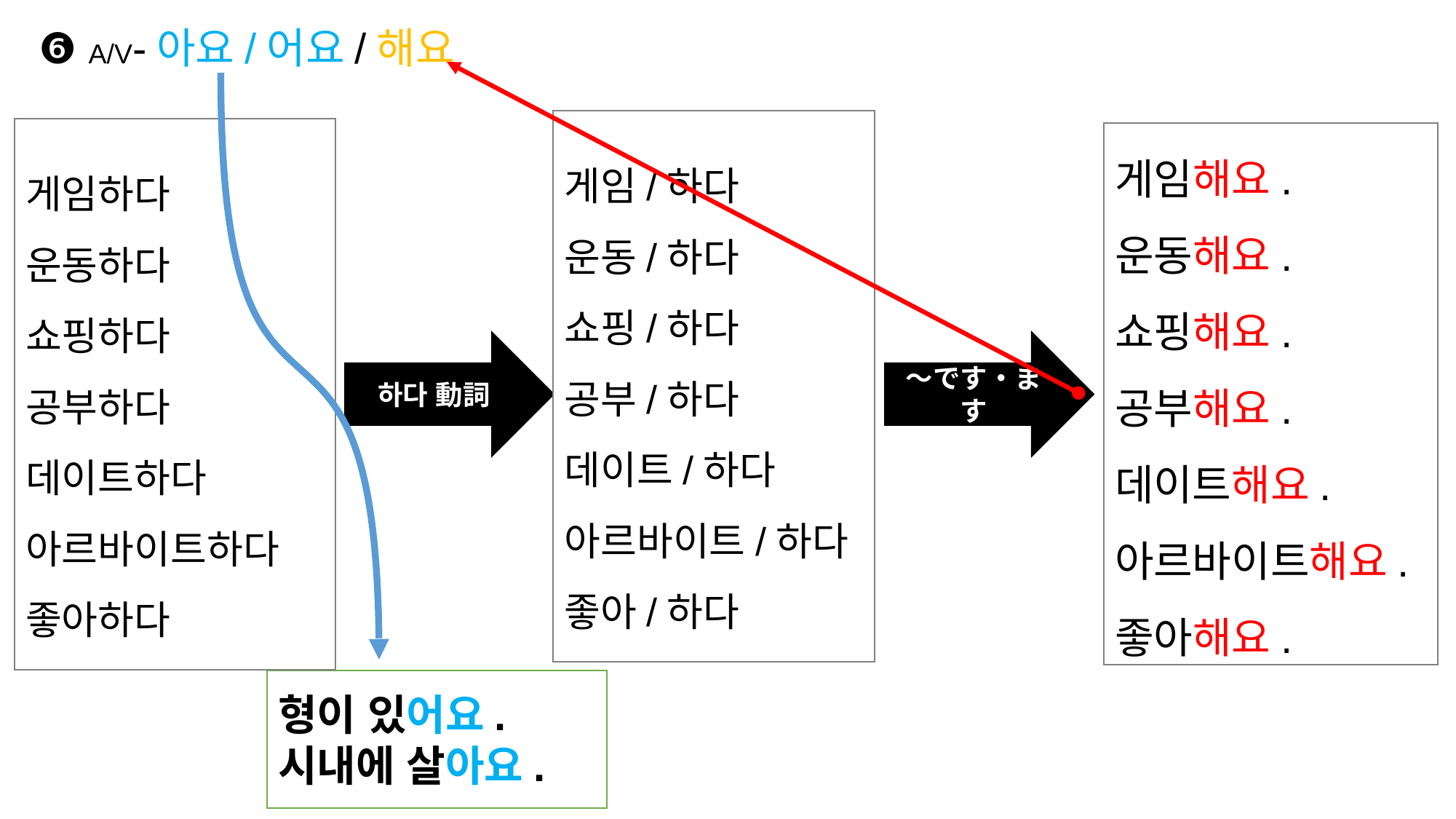

# ❻ A/V-아요/어요/해요

게임/하다
운동/하다
쇼핑/하다
공부/하다
데이트/하다
아르바이트/하다
좋아/하다
게임하다
운동하다
쇼핑하다
공부하다
데이트하다
아르바이트하다
좋아하다
게임해요.
운동해요.
쇼핑해요.
공부해요.
데이트해요.
아르바이트해요.
좋아해요.
하다 動詞
～です・ます
형이 있어요.
시내에 살아요.